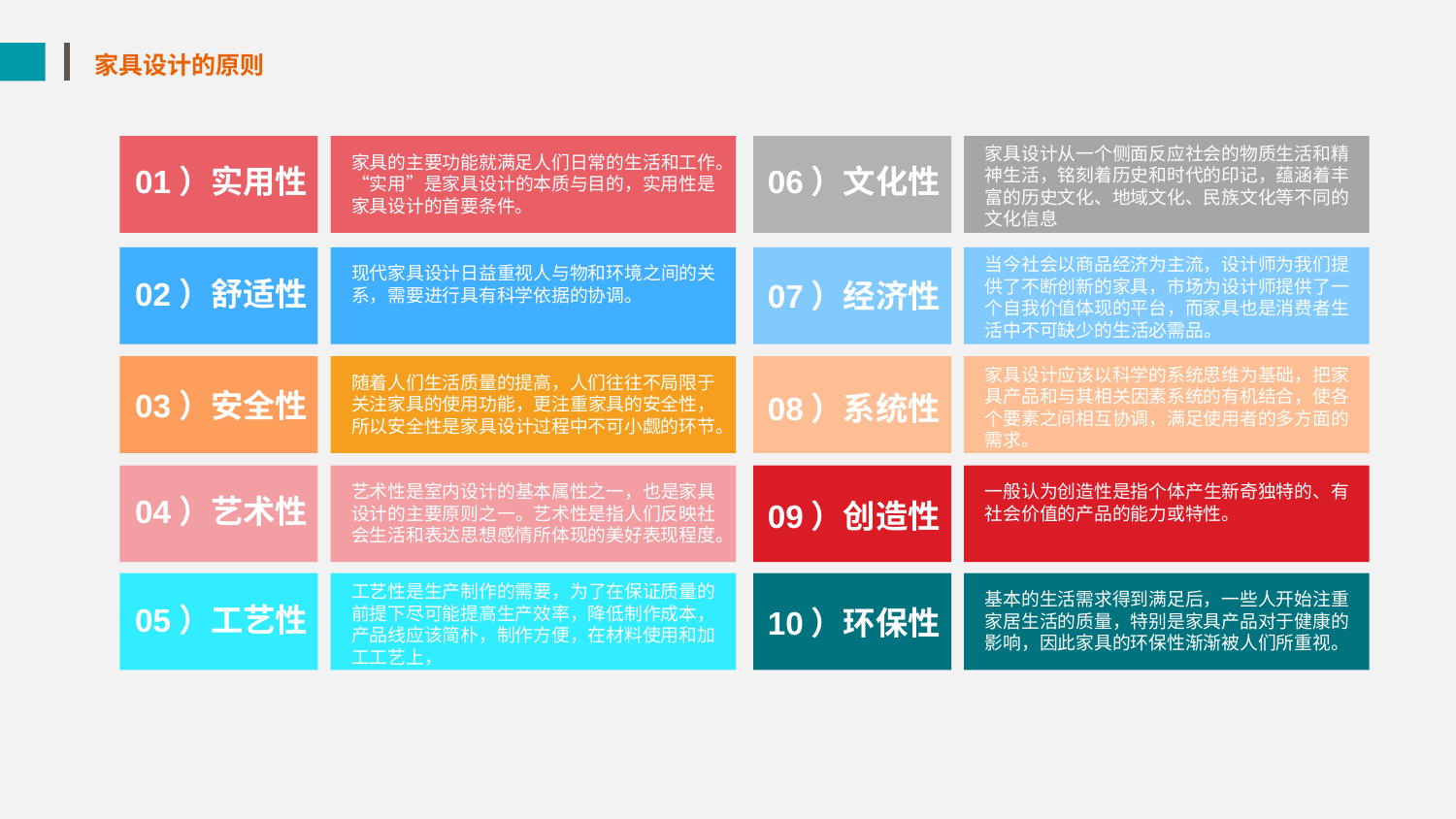

家具设计的原则
家具设计从一个侧面反应社会的物质生活和精神生活，铭刻着历史和时代的印记，蕴涵着丰富的历史文化、地域文化、民族文化等不同的文化信息

家具的主要功能就满足人们日常的生活和工作。“实用”是家具设计的本质与目的，实用性是家具设计的首要条件。
01）实用性
06）文化性
当今社会以商品经济为主流，设计师为我们提供了不断创新的家具，市场为设计师提供了一个自我价值体现的平台，而家具也是消费者生活中不可缺少的生活必需品。

现代家具设计日益重视人与物和环境之间的关系，需要进行具有科学依据的协调。
02）舒适性
07）经济性
家具设计应该以科学的系统思维为基础，把家具产品和与其相关因素系统的有机结合，使各个要素之间相互协调，满足使用者的多方面的需求。

随着人们生活质量的提高，人们往往不局限于关注家具的使用功能，更注重家具的安全性，所以安全性是家具设计过程中不可小觑的环节。
03）安全性
08）系统性

艺术性是室内设计的基本属性之一，也是家具设计的主要原则之一。艺术性是指人们反映社会生活和表达思想感情所体现的美好表现程度。
一般认为创造性是指个体产生新奇独特的、有社会价值的产品的能力或特性。
04）艺术性
09）创造性
工艺性是生产制作的需要，为了在保证质量的前提下尽可能提高生产效率，降低制作成本，产品线应该简朴，制作方便，在材料使用和加工工艺上，

基本的生活需求得到满足后，一些人开始注重家居生活的质量，特别是家具产品对于健康的影响，因此家具的环保性渐渐被人们所重视。
05）工艺性
10）环保性